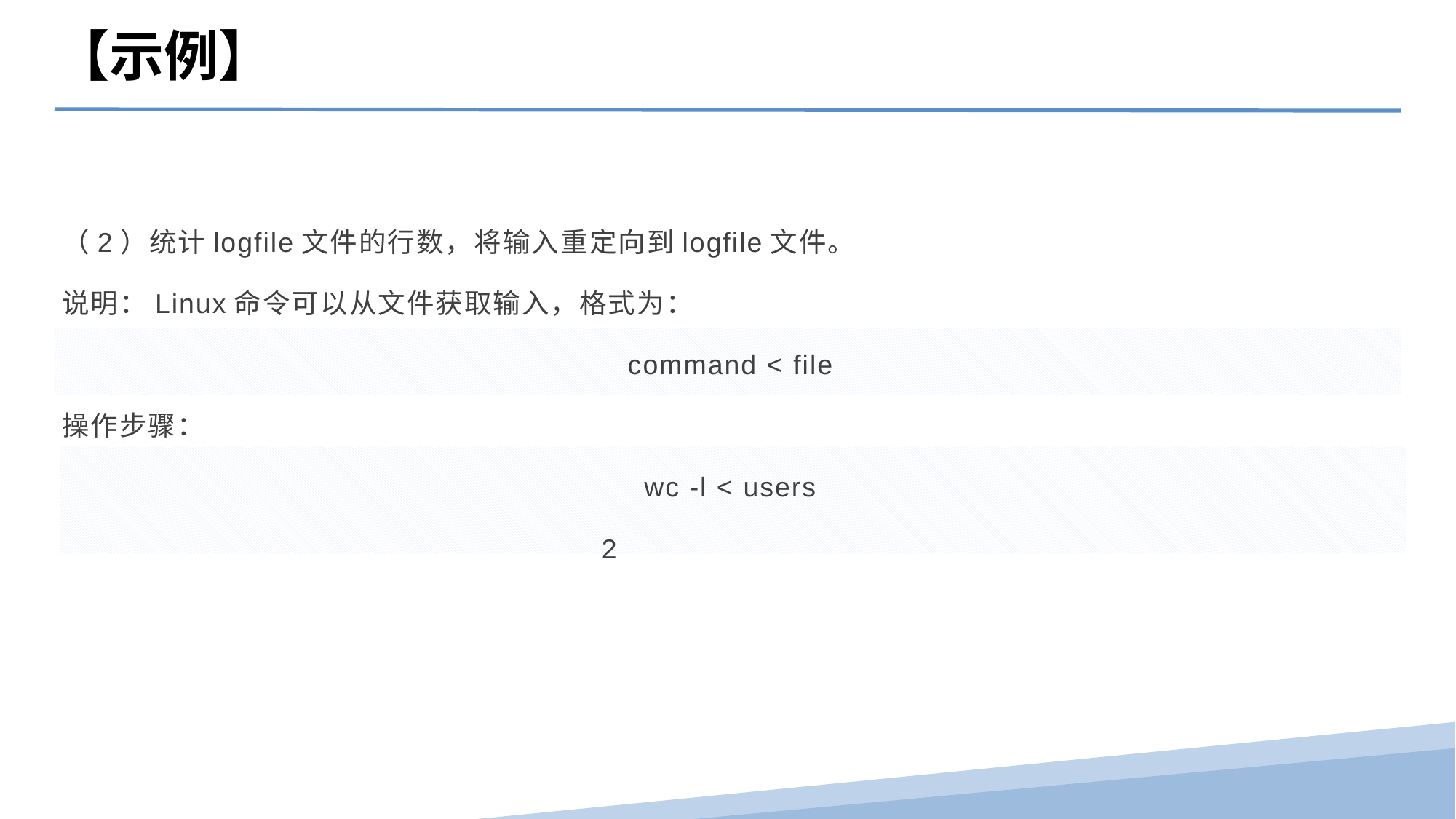

【示例】
（2）统计logfile文件的行数，将输入重定向到logfile文件。
说明：Linux命令可以从文件获取输入，格式为：
command < file
操作步骤：
wc -l < users
                                                           2